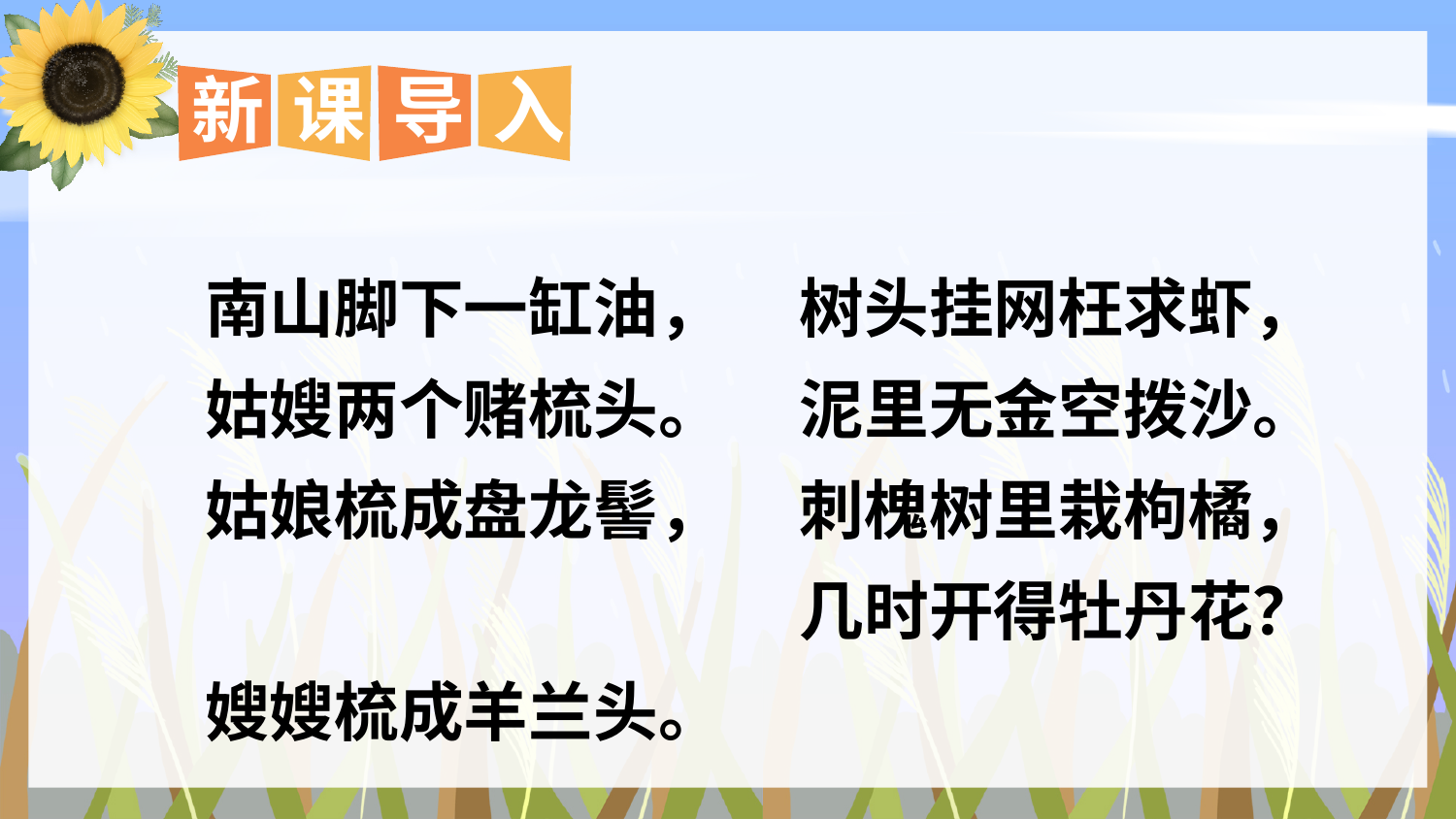

新
课
导
入
南山脚下一缸油，
姑嫂两个赌梳头。
姑娘梳成盘龙髻，
嫂嫂梳成羊兰头。
树头挂网枉求虾，
泥里无金空拨沙。
刺槐树里栽枸橘，
几时开得牡丹花？